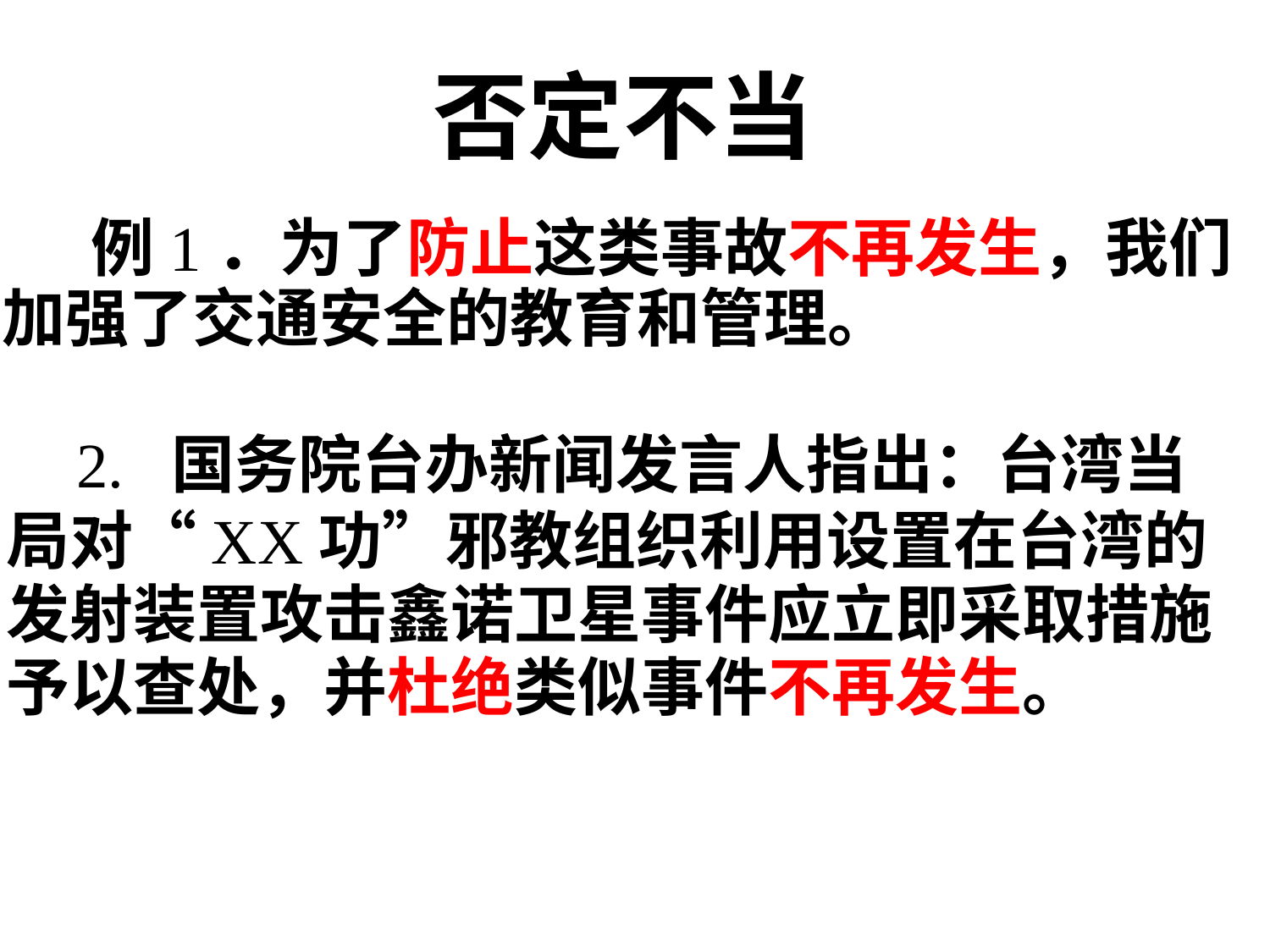

否定不当

			例1．为了防止这类事故不再发生，我们
加强了交通安全的教育和管理。

		2.  国务院台办新闻发言人指出：台湾当
	局对“XX功”邪教组织利用设置在台湾的
	发射装置攻击鑫诺卫星事件应立即采取措施
	予以查处，并杜绝类似事件不再发生。